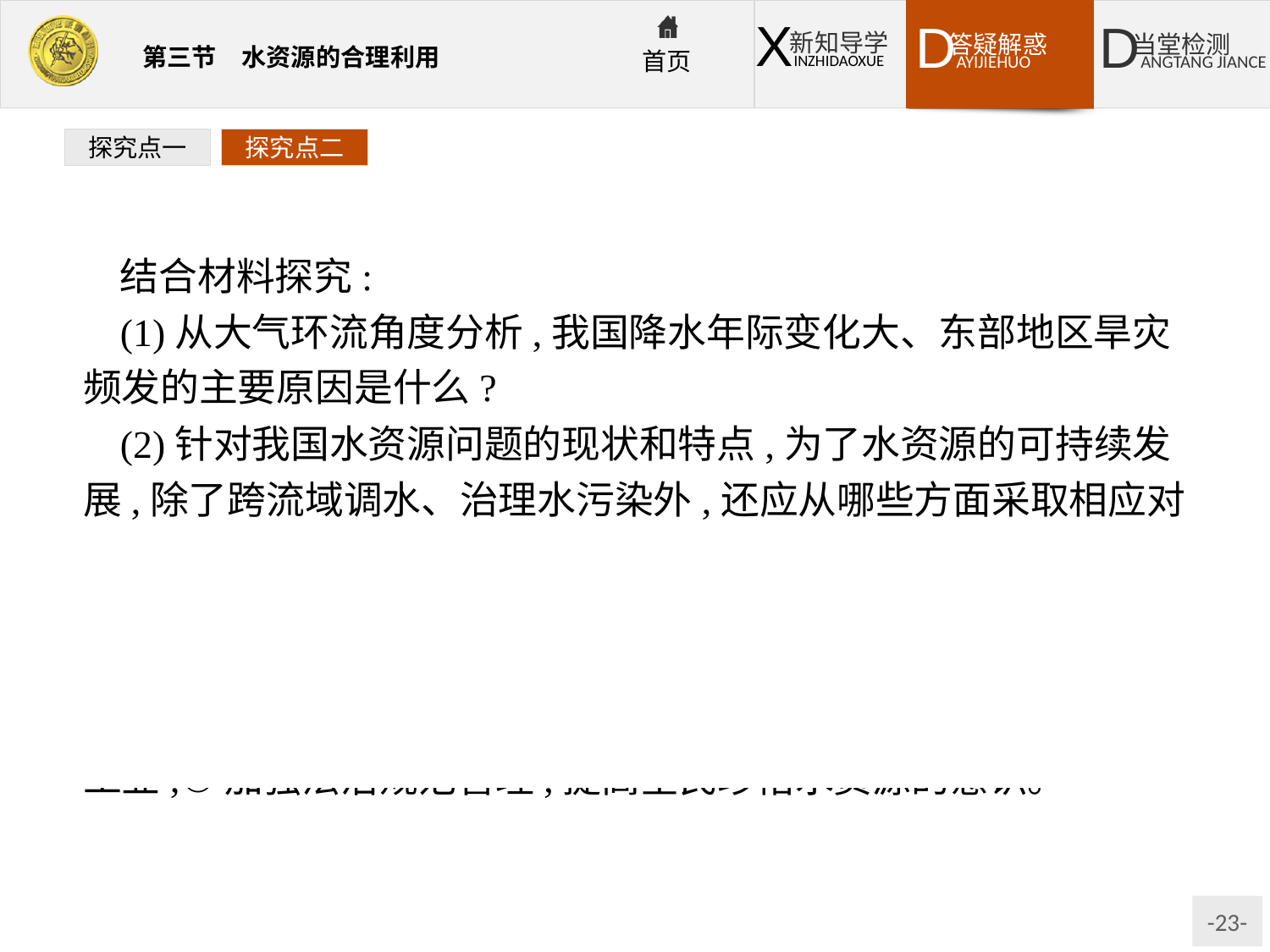

探究点一
探究点二
结合材料探究:
(1)从大气环流角度分析,我国降水年际变化大、东部地区旱灾频发的主要原因是什么?
(2)针对我国水资源问题的现状和特点,为了水资源的可持续发展,除了跨流域调水、治理水污染外,还应从哪些方面采取相应对策?
提示:(1)季风的不稳定性。
(2)①节约用水,合理用水,减少浪费;②修筑水库;③开发新的水源(如海水淡化);④调整产业结构,发展节水型农业和节水型工业;⑤加强法治规范管理,提高全民珍惜水资源的意识。